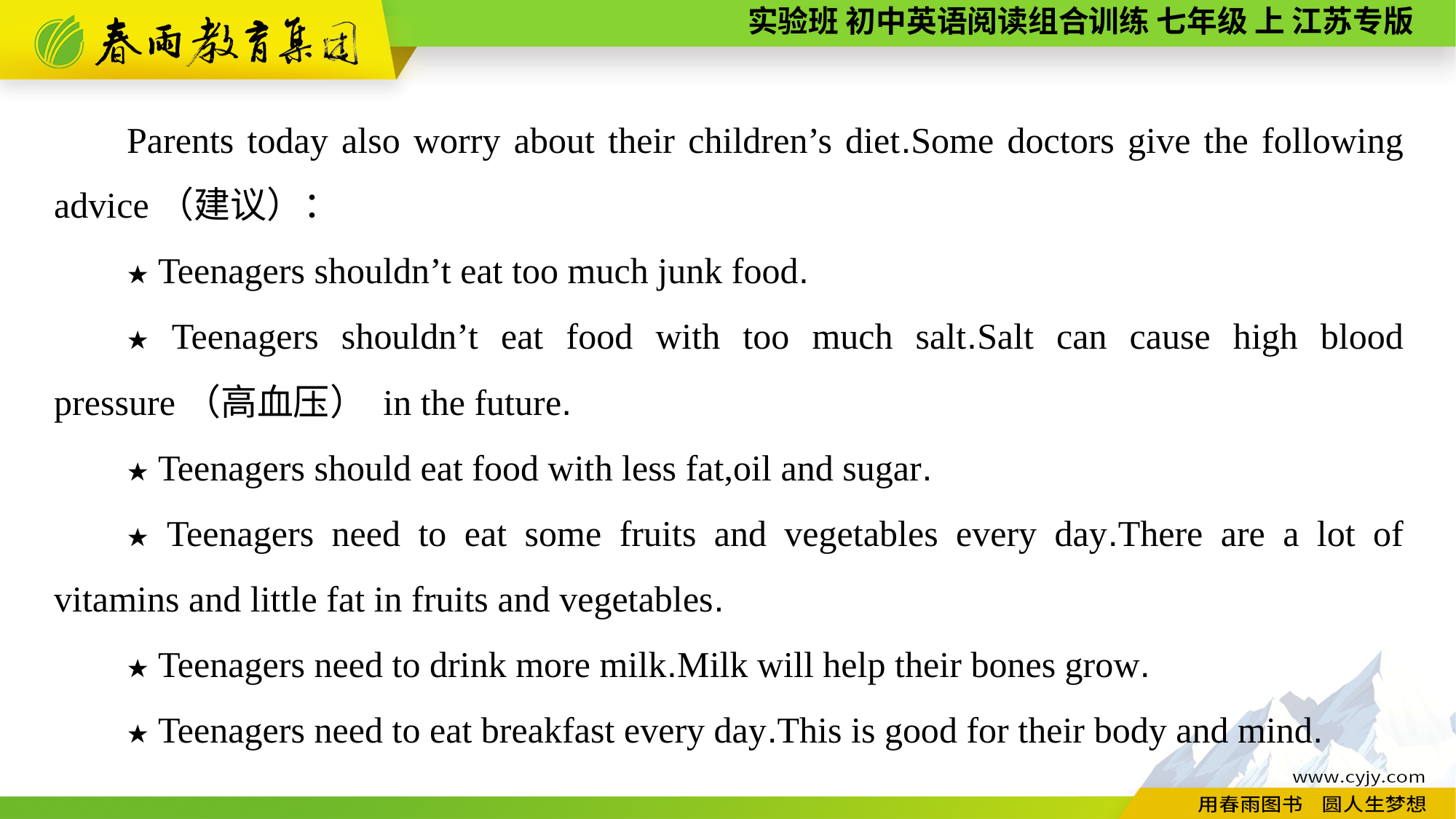

Parents today also worry about their children’s diet.Some doctors give the following advice（建议）：
★ Teenagers shouldn’t eat too much junk food.
★ Teenagers shouldn’t eat food with too much salt.Salt can cause high blood pressure（高血压） in the future.
★ Teenagers should eat food with less fat,oil and sugar.
★ Teenagers need to eat some fruits and vegetables every day.There are a lot of vitamins and little fat in fruits and vegetables.
★ Teenagers need to drink more milk.Milk will help their bones grow.
★ Teenagers need to eat breakfast every day.This is good for their body and mind.